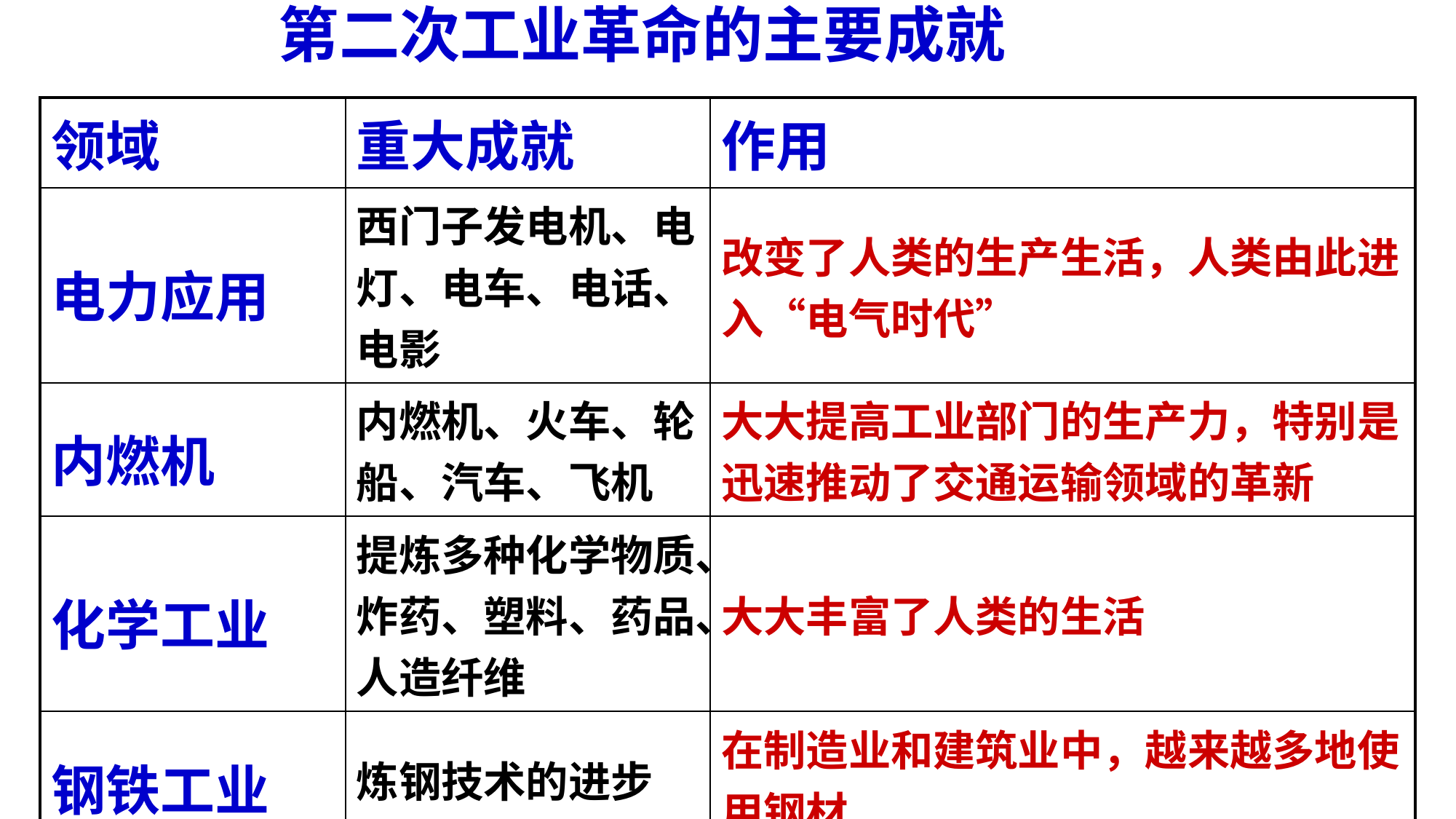

# 第二次工业革命的主要成就
| 领域 | 重大成就 | 作用 |
| --- | --- | --- |
| 电力应用 | 西门子发电机、电灯、电车、电话、电影 | 改变了人类的生产生活，人类由此进入“电气时代” |
| 内燃机 | 内燃机、火车、轮船、汽车、飞机 | 大大提高工业部门的生产力，特别是迅速推动了交通运输领域的革新 |
| 化学工业 | 提炼多种化学物质、炸药、塑料、药品、人造纤维 | 大大丰富了人类的生活 |
| 钢铁工业 | 炼钢技术的进步 | 在制造业和建筑业中，越来越多地使用钢材 |